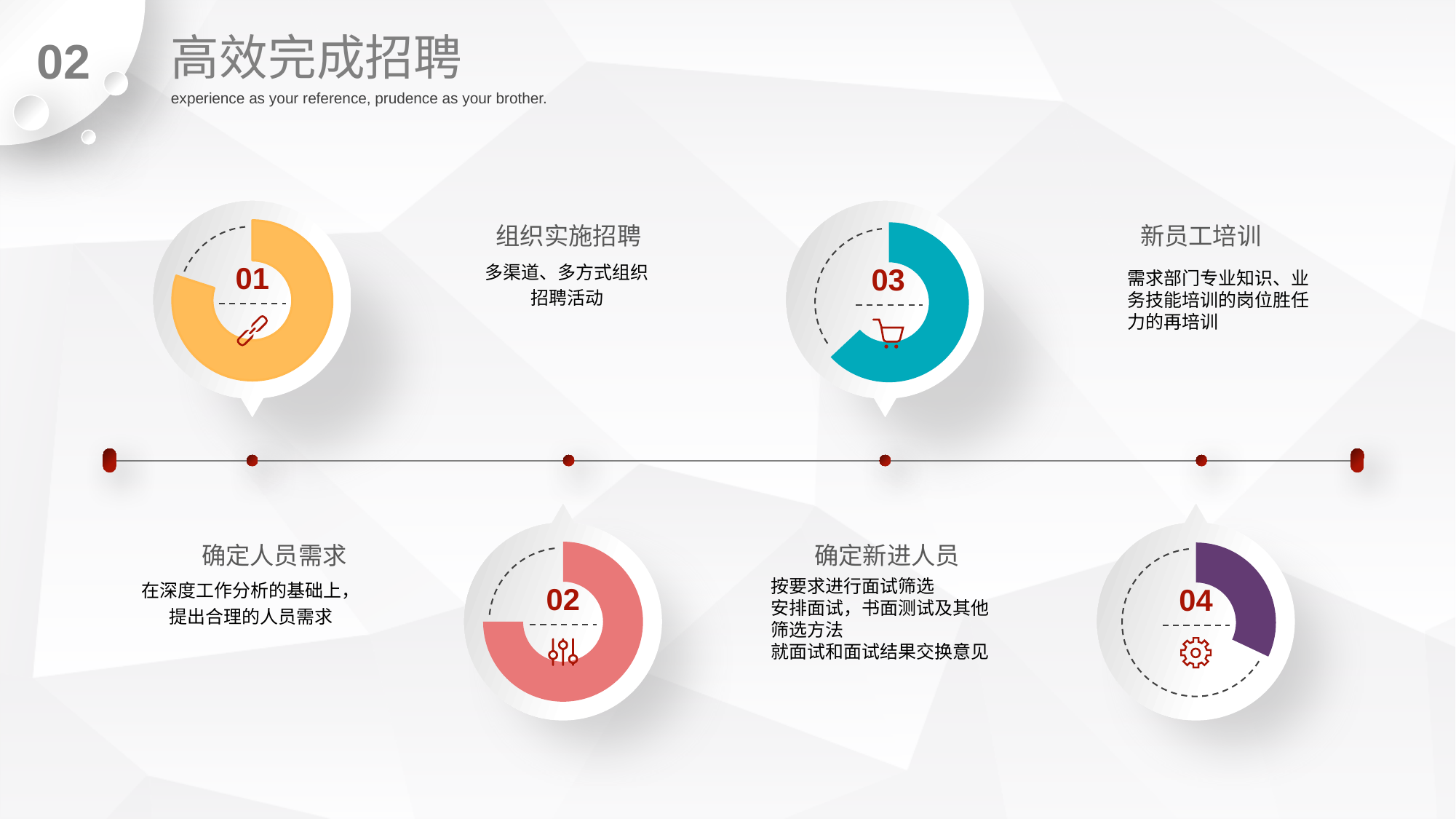

高效完成招聘
02

experience as your reference, prudence as your brother.

### Chart

| Category | 销售额 |
|---|---|
| 第一季度 | 0.8 |
| 第二季度 | 0.2 |

### Chart

| Category | 销售额 |
|---|---|
| 第一季度 | 0.63 |
| 第二季度 | 0.37 |
组织实施招聘
新员工培训

多渠道、多方式组织招聘活动
01
03
需求部门专业知识、业务技能培训的岗位胜任力的再培训

### Chart

| Category | 销售额 |
|---|---|
| 第一季度 | 0.75 |
| 第二季度 | 0.25 |

### Chart

| Category | 销售额 |
|---|---|
| 第一季度 | 0.32 |
| 第二季度 | 0.68 |
确定人员需求
确定新进人员

在深度工作分析的基础上，提出合理的人员需求

按要求进行面试筛选
安排面试，书面测试及其他筛选方法
就面试和面试结果交换意见

02
04